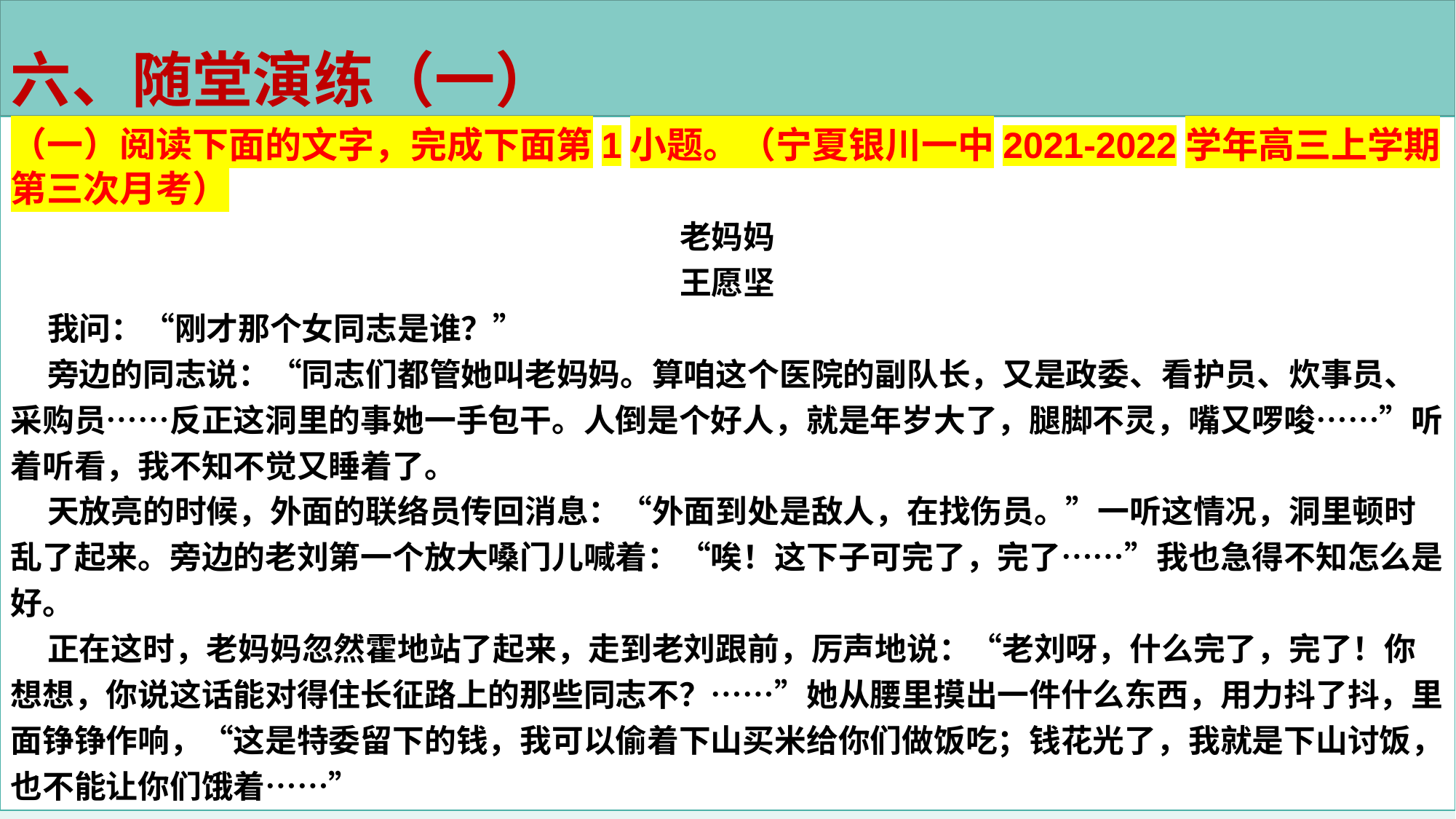

六、随堂演练（一）

（一）阅读下面的文字，完成下面第1小题。（宁夏银川一中2021-2022学年高三上学期第三次月考）
老妈妈
王愿坚
    我问：“刚才那个女同志是谁？”
    旁边的同志说：“同志们都管她叫老妈妈。算咱这个医院的副队长，又是政委、看护员、炊事员、采购员……反正这洞里的事她一手包干。人倒是个好人，就是年岁大了，腿脚不灵，嘴又啰唆……”听着听看，我不知不觉又睡着了。
    天放亮的时候，外面的联络员传回消息：“外面到处是敌人，在找伤员。”一听这情况，洞里顿时乱了起来。旁边的老刘第一个放大嗓门儿喊着：“唉！这下子可完了，完了……”我也急得不知怎么是好。
    正在这时，老妈妈忽然霍地站了起来，走到老刘跟前，厉声地说：“老刘呀，什么完了，完了！你想想，你说这话能对得住长征路上的那些同志不？……”她从腰里摸出一件什么东西，用力抖了抖，里面铮铮作响，“这是特委留下的钱，我可以偷着下山买米给你们做饭吃；钱花光了，我就是下山讨饭，也不能让你们饿着……”